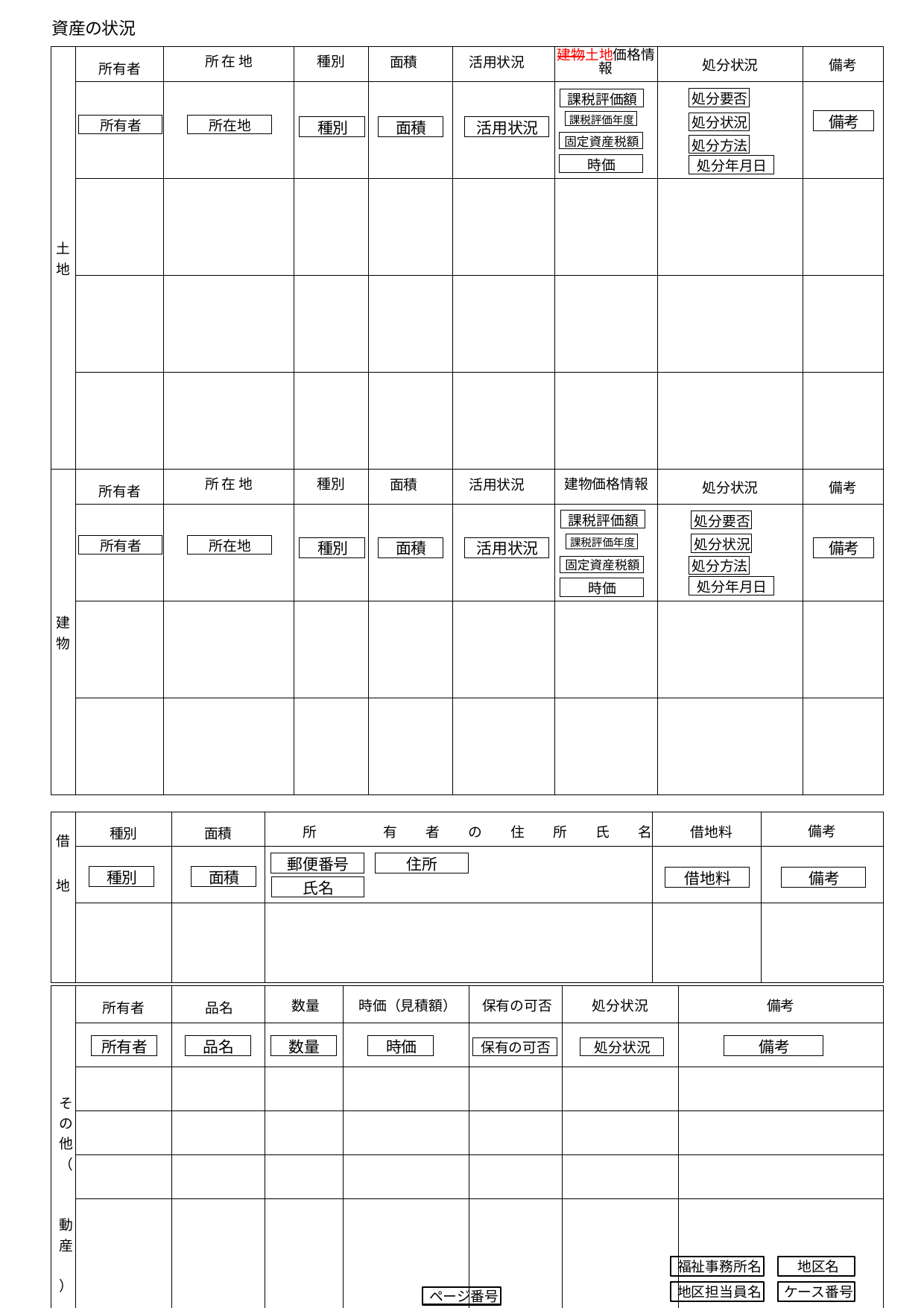

資産の状況
| 土地 | 所有者 | 所在地 | 種別 | 面積 | 活用状況 | 建物土地価格情報 | 処分状況 | 備考 |
| --- | --- | --- | --- | --- | --- | --- | --- | --- |
|  |  |  |  |  |  |  |  |  |
|  |  |  |  |  |  |  |  |  |
|  |  |  |  |  |  |  |  |  |
|  |  |  |  |  |  |  |  |  |
| 建物 | 所有者 | 所在地 | 種別 | 面積 | 活用状況 | 建物価格情報 | 処分状況 | 備考 |
|  |  |  |  |  |  |  |  |  |
|  |  |  |  |  |  |  |  |  |
|  |  |  |  |  |  |  |  |  |
処分要否
課税評価額
備考
課税評価年度
処分状況
所有者
所在地
種別
面積
活用状況
固定資産税額
処分方法
時価
処分年月日
課税評価額
処分要否
課税評価年度
処分状況
所有者
所在地
種別
面積
活用状況
備考
固定資産税額
処分方法
処分年月日
時価
| 借 地 | 種別 | 面積 | 所 有 者 の 住 所 氏 名 | 借地料 | 備考 |
| --- | --- | --- | --- | --- | --- |
|  |  |  |  |  |  |
|  |  |  |  |  |  |
郵便番号
住所
種別
面積
借地料
備考
氏名
| その他（　　動産　） | 所有者 | 品名 | 数量 | 時価（見積額） | 保有の可否 | 処分状況 | 備考 |
| --- | --- | --- | --- | --- | --- | --- | --- |
|  |  |  |  |  |  |  |  |
|  |  |  |  |  |  |  |  |
|  |  |  |  |  |  |  |  |
|  |  |  |  |  |  |  |  |
|  |  |  |  |  |  |  |  |
所有者
品名
数量
時価
備考
保有の可否
処分状況
福祉事務所名
地区名
ケース番号
地区担当員名
ページ番号